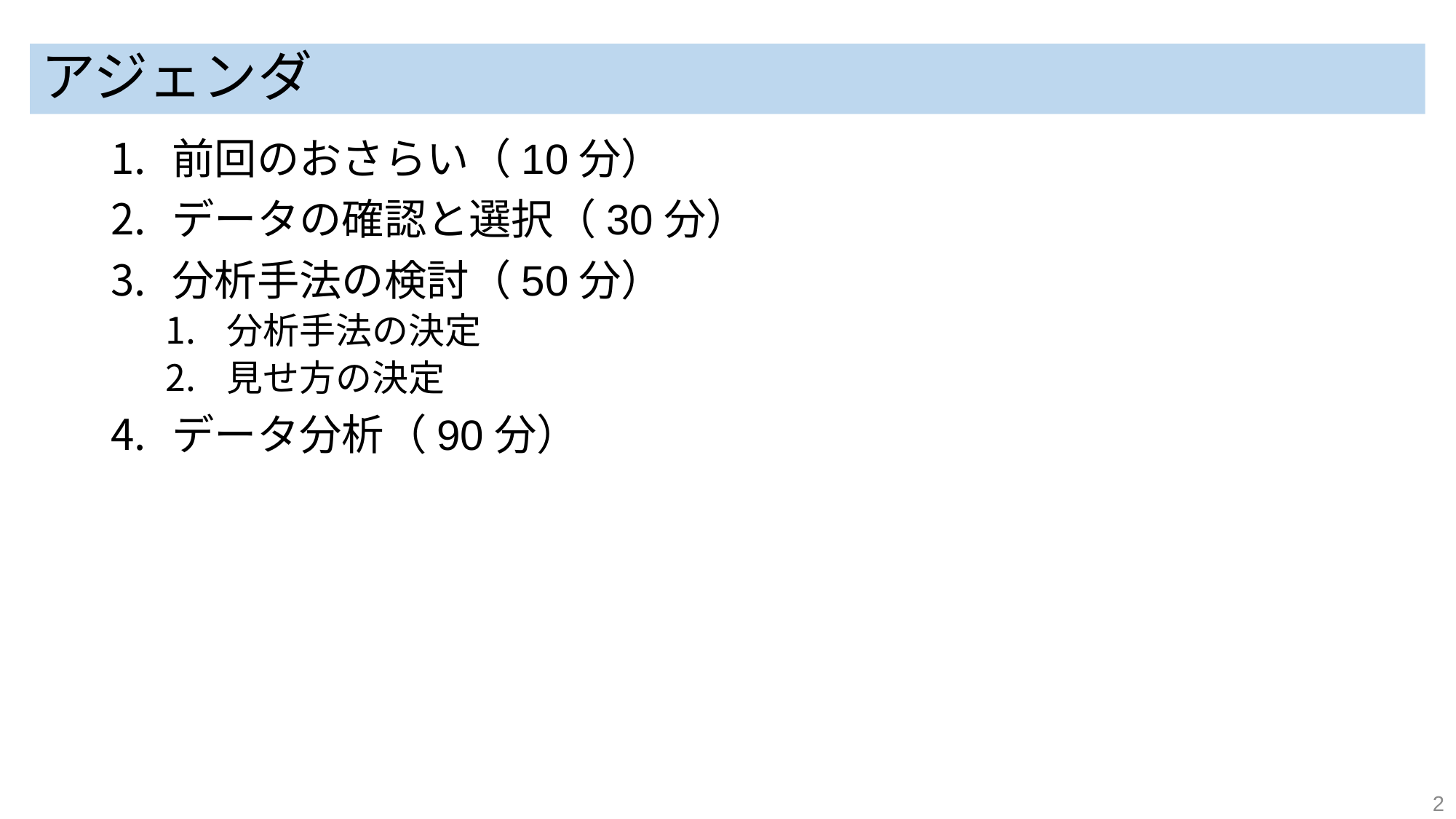

# アジェンダ
前回のおさらい（10分）
データの確認と選択（30分）
分析手法の検討（50分）
分析手法の決定
見せ方の決定
データ分析（90分）

2